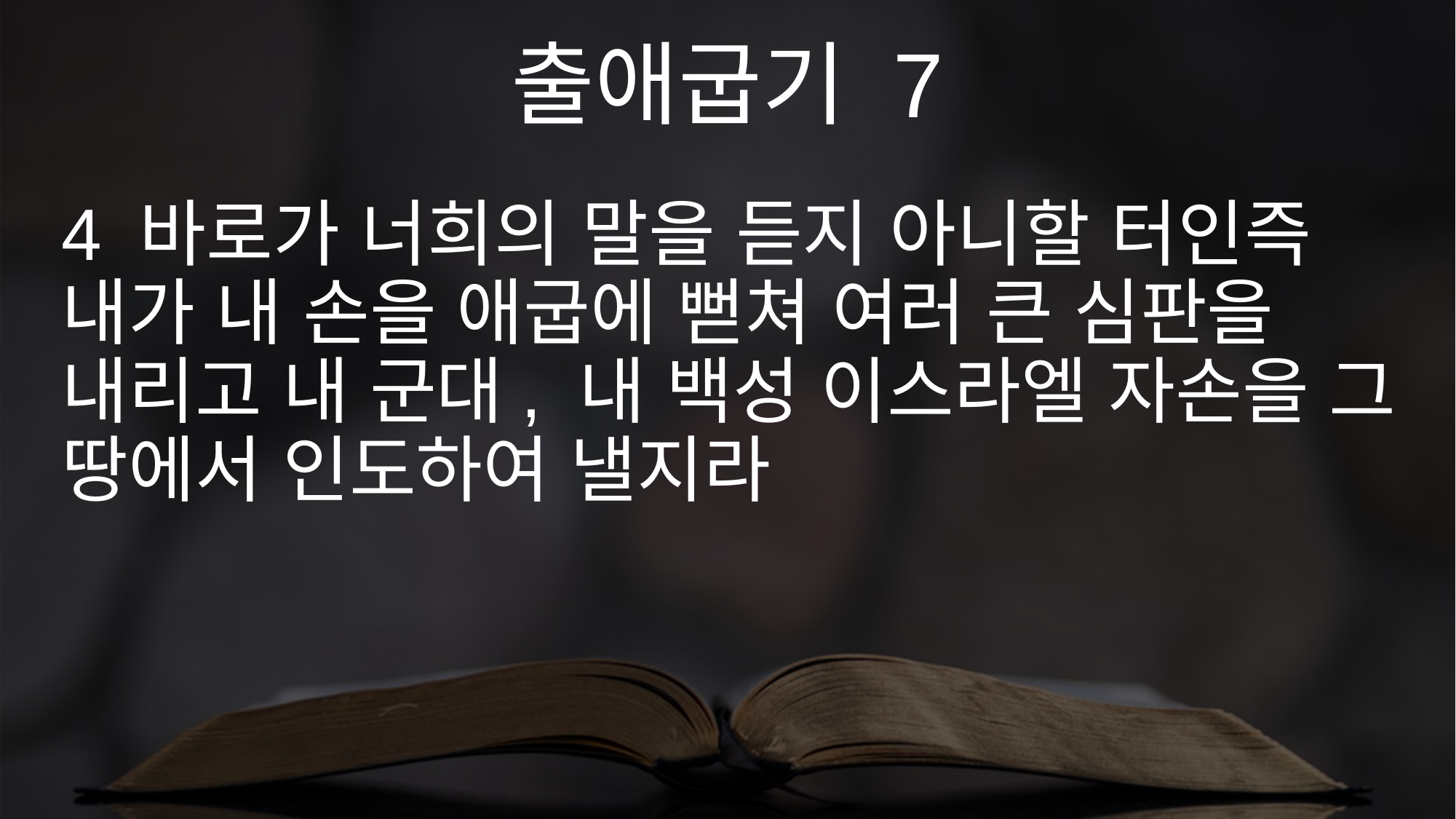

출애굽기 7
4 바로가 너희의 말을 듣지 아니할 터인즉 내가 내 손을 애굽에 뻗쳐 여러 큰 심판을 내리고 내 군대, 내 백성 이스라엘 자손을 그 땅에서 인도하여 낼지라